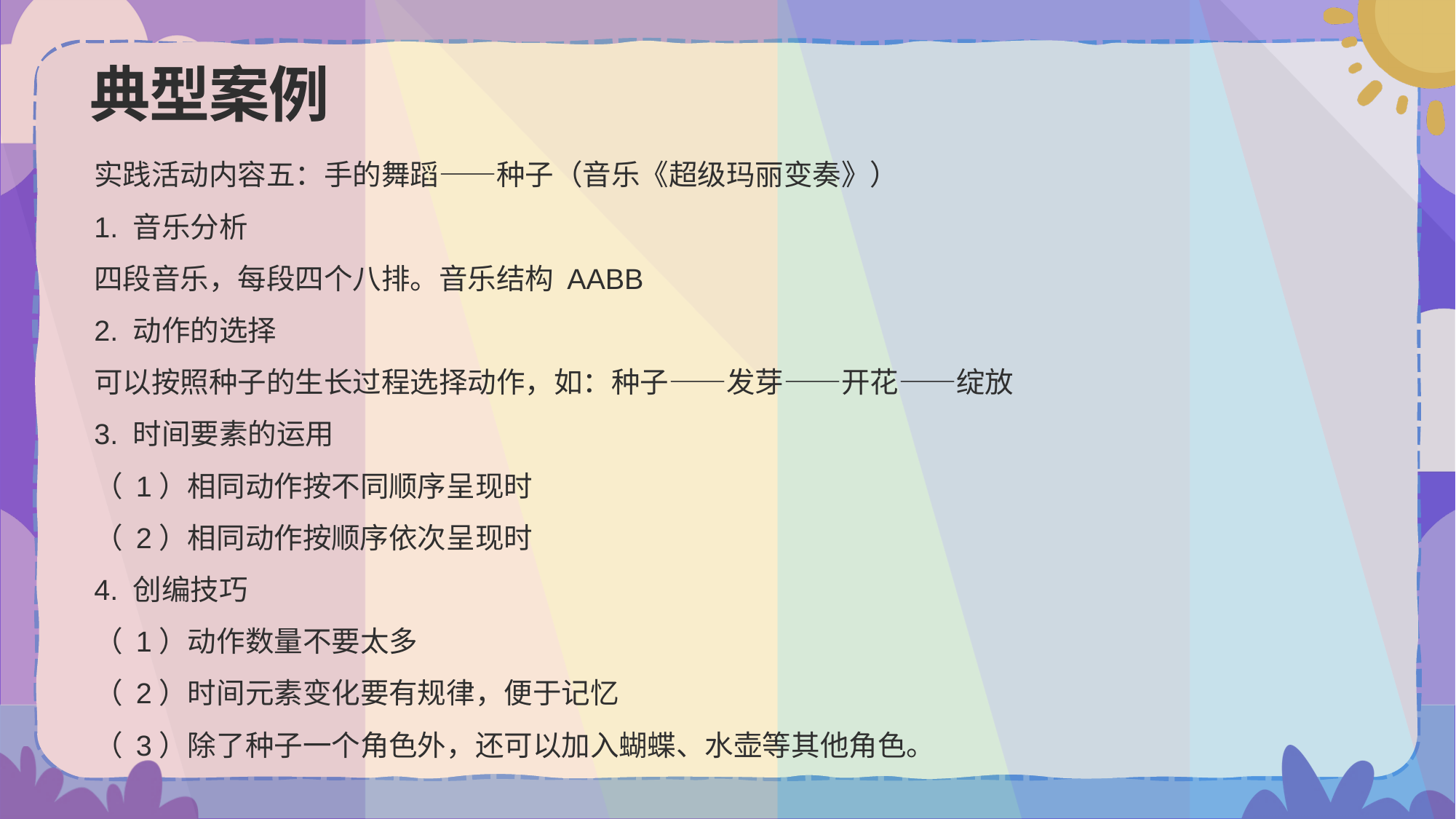

# 典型案例
实践活动内容五：手的舞蹈——种子（音乐《超级玛丽变奏》）
1. 音乐分析
四段音乐，每段四个八排。音乐结构 AABB
2. 动作的选择
可以按照种子的生长过程选择动作，如：种子——发芽——开花——绽放
3. 时间要素的运用
（ 1）相同动作按不同顺序呈现时
（ 2）相同动作按顺序依次呈现时
4. 创编技巧
（ 1）动作数量不要太多
（ 2）时间元素变化要有规律，便于记忆
（ 3）除了种子一个角色外，还可以加入蝴蝶、水壶等其他角色。